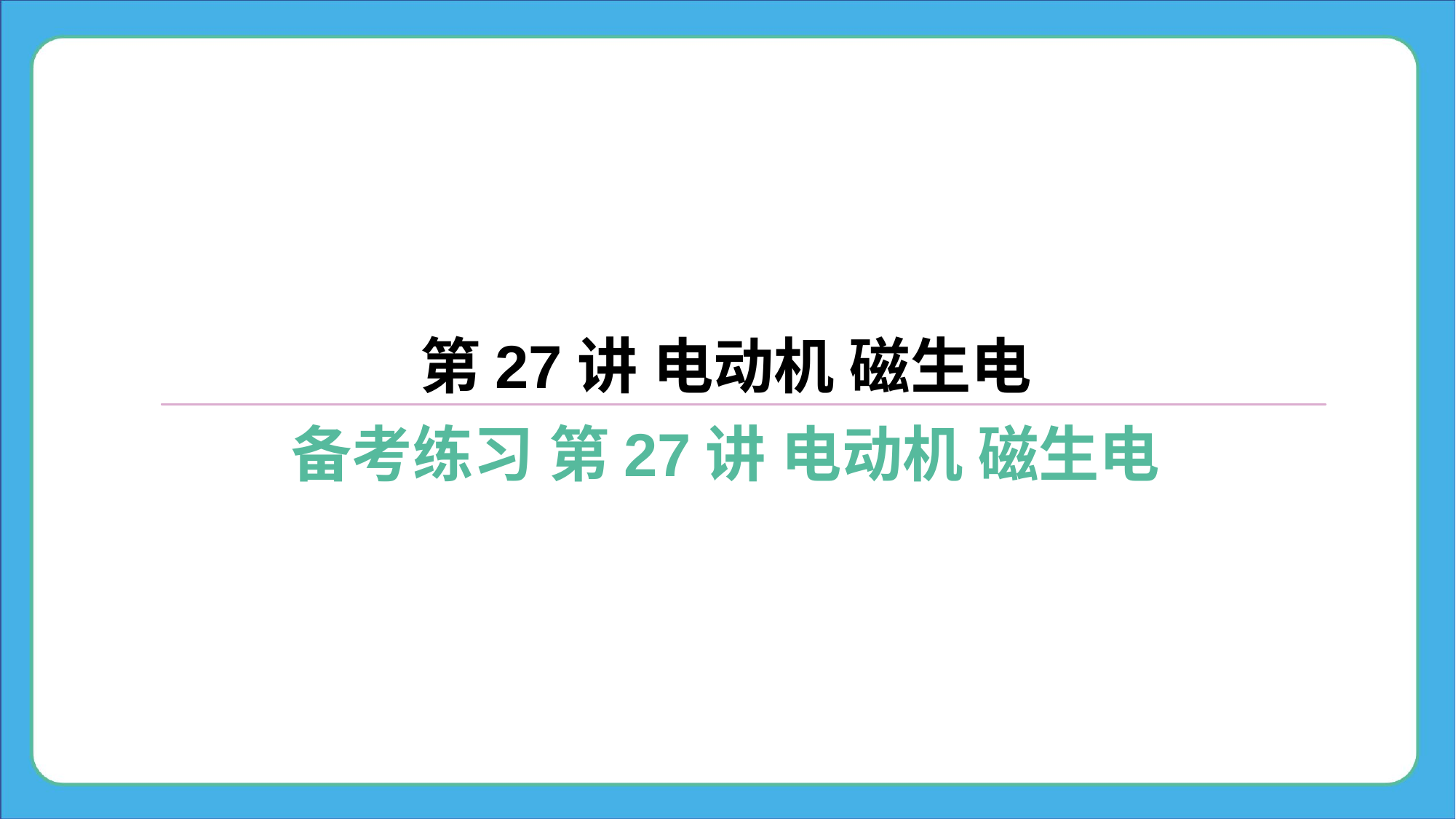

第27讲 电动机 磁生电
备考练习 第27讲 电动机 磁生电